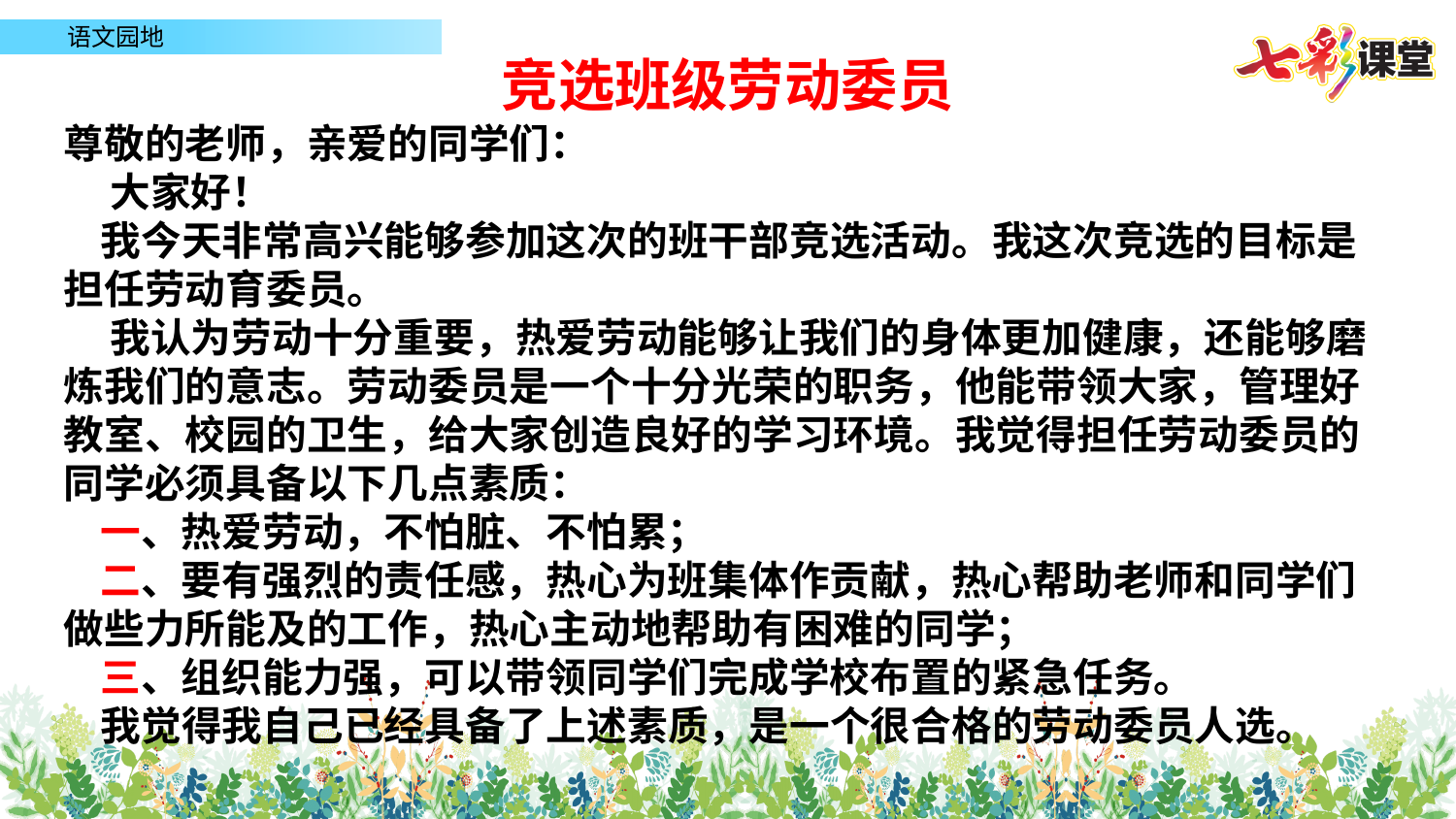

竞选班级劳动委员
尊敬的老师，亲爱的同学们：
    大家好！
    我今天非常高兴能够参加这次的班干部竞选活动。我这次竞选的目标是担任劳动育委员。
    我认为劳动十分重要，热爱劳动能够让我们的身体更加健康，还能够磨炼我们的意志。劳动委员是一个十分光荣的职务，他能带领大家，管理好教室、校园的卫生，给大家创造良好的学习环境。我觉得担任劳动委员的同学必须具备以下几点素质：
    一、热爱劳动，不怕脏、不怕累；
    二、要有强烈的责任感，热心为班集体作贡献，热心帮助老师和同学们做些力所能及的工作，热心主动地帮助有困难的同学；
    三、组织能力强，可以带领同学们完成学校布置的紧急任务。
    我觉得我自己已经具备了上述素质，是一个很合格的劳动委员人选。